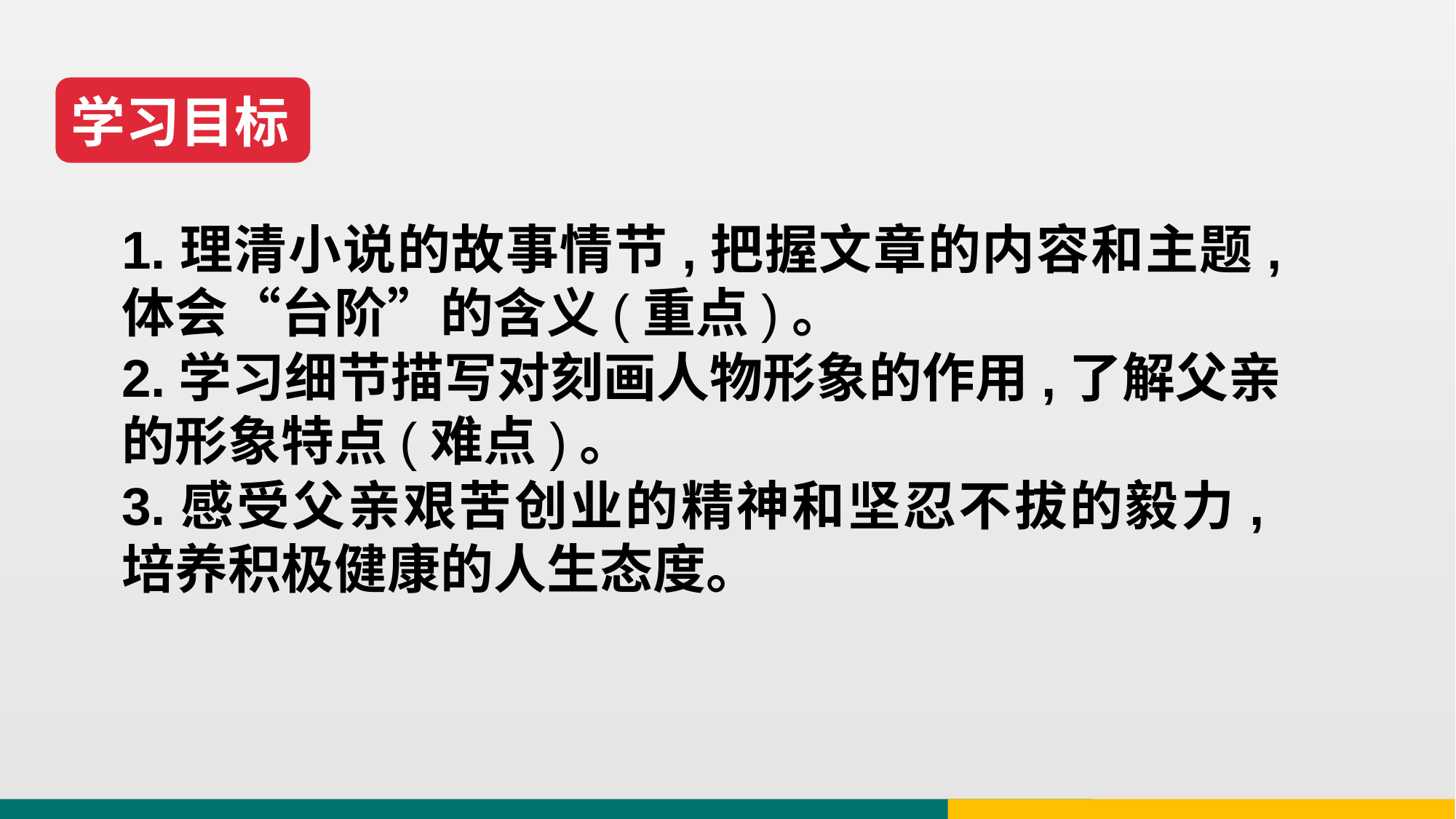

学习目标
1.理清小说的故事情节,把握文章的内容和主题, 体会“台阶”的含义(重点)。
2.学习细节描写对刻画人物形象的作用,了解父亲的形象特点(难点)。
3.感受父亲艰苦创业的精神和坚忍不拔的毅力,  培养积极健康的人生态度。